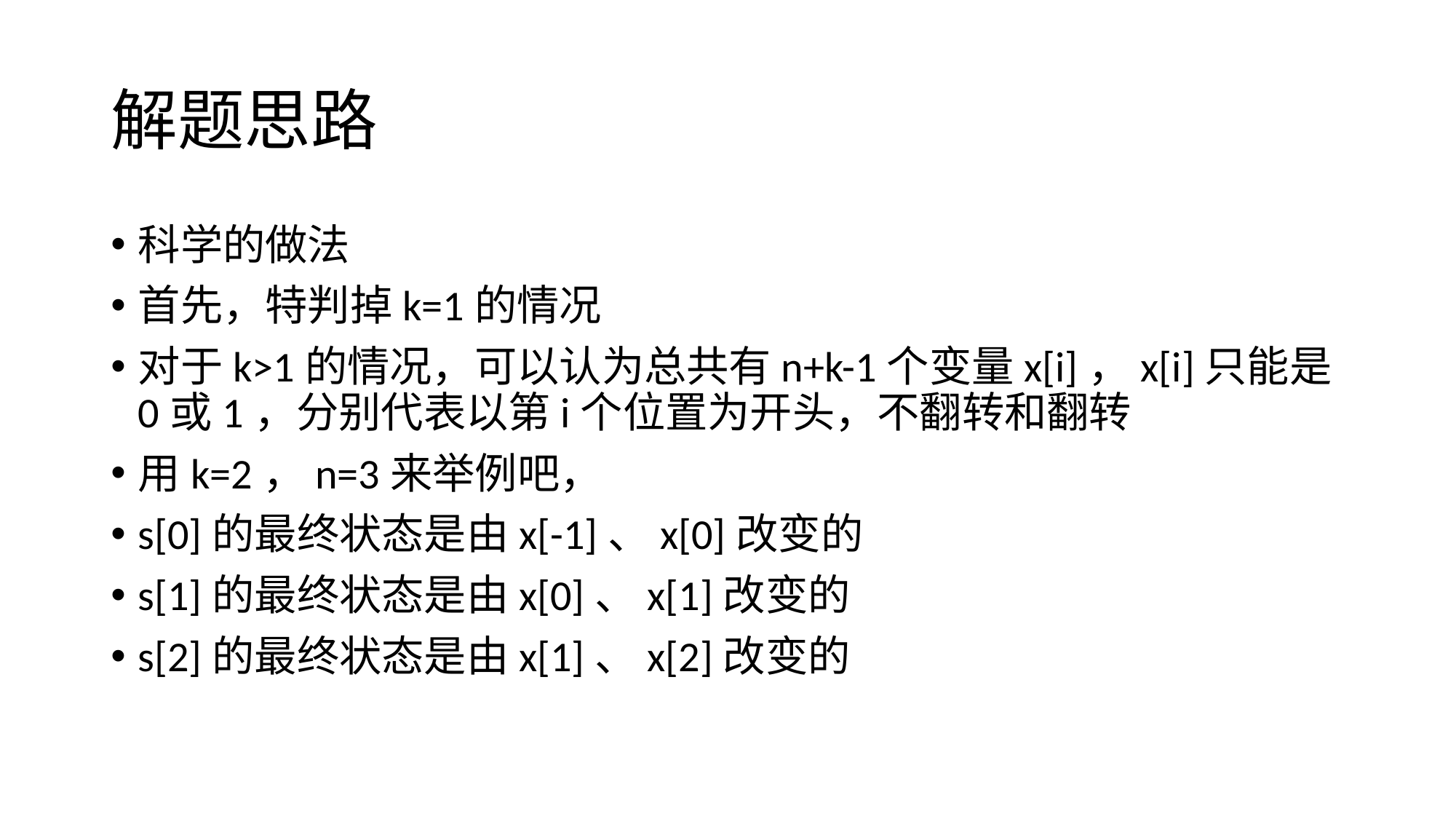

# 解题思路
科学的做法
首先，特判掉k=1的情况
对于k>1的情况，可以认为总共有n+k-1个变量x[i]，x[i]只能是0或1，分别代表以第i个位置为开头，不翻转和翻转
用k=2，n=3来举例吧，
s[0]的最终状态是由x[-1]、x[0]改变的
s[1]的最终状态是由x[0]、x[1]改变的
s[2]的最终状态是由x[1]、x[2]改变的